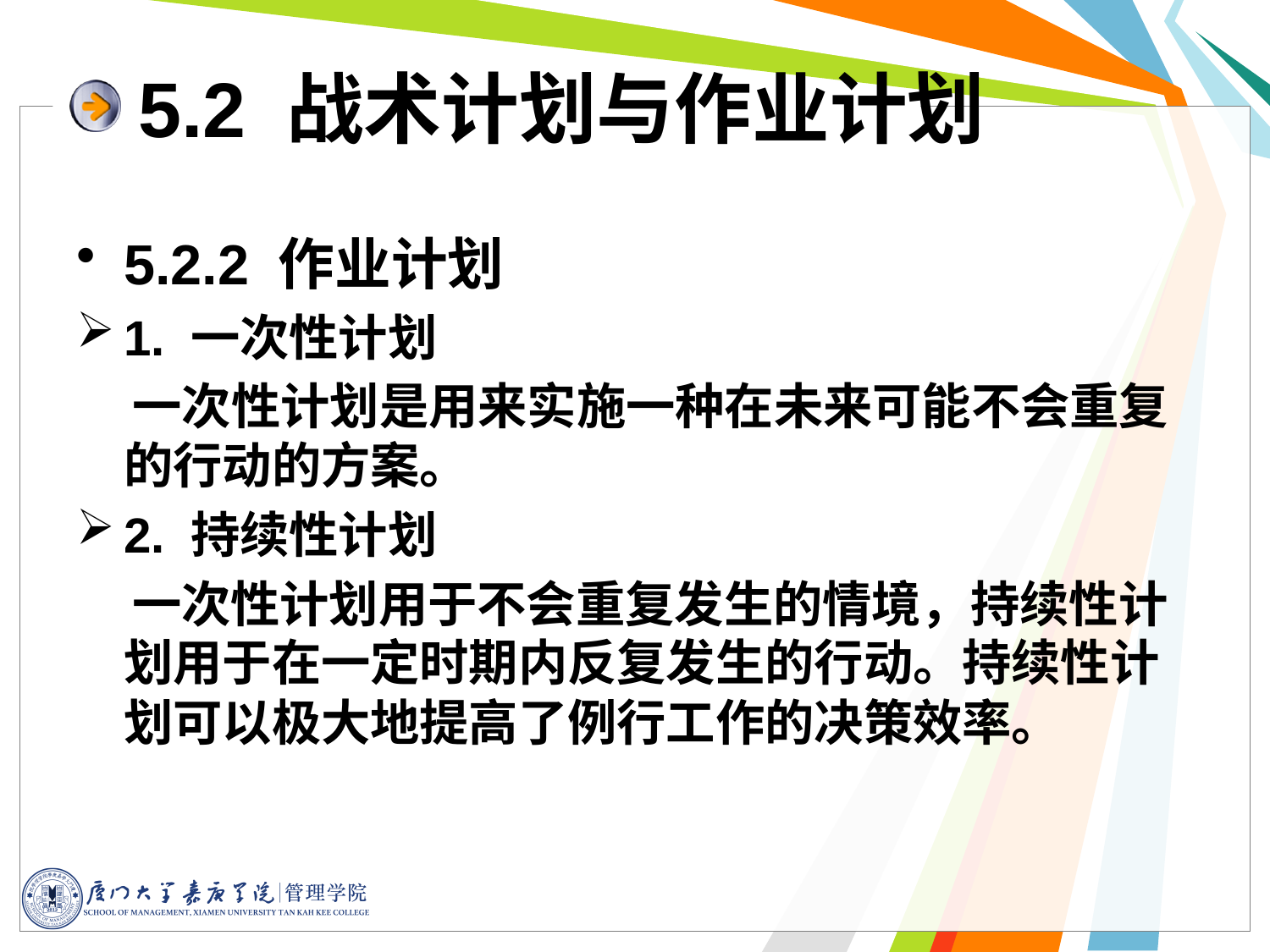

5.2 战术计划与作业计划
5.2.2 作业计划
1. 一次性计划
    一次性计划是用来实施一种在未来可能不会重复的行动的方案。
2. 持续性计划
    一次性计划用于不会重复发生的情境，持续性计划用于在一定时期内反复发生的行动。持续性计划可以极大地提高了例行工作的决策效率。